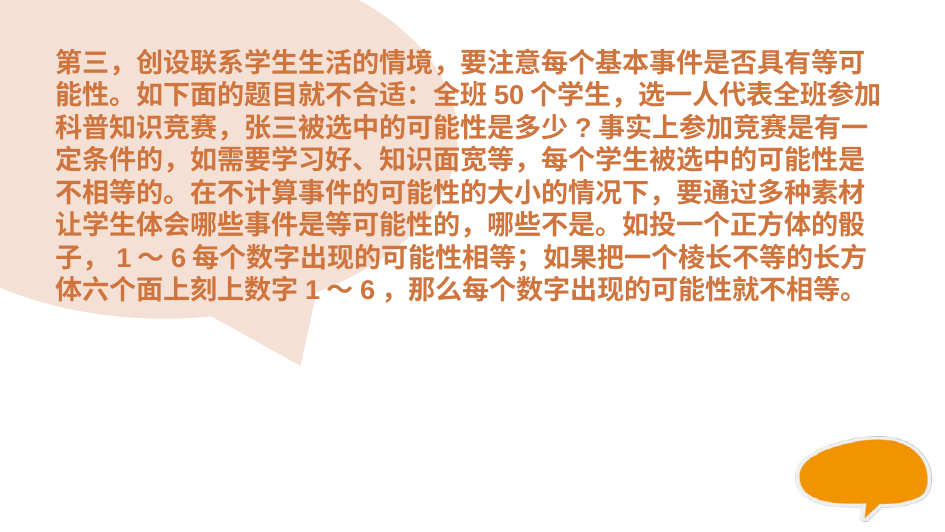

#
第三，创设联系学生生活的情境，要注意每个基本事件是否具有等可能性。如下面的题目就不合适：全班50个学生，选一人代表全班参加科普知识竞赛，张三被选中的可能性是多少?事实上参加竞赛是有一定条件的，如需要学习好、知识面宽等，每个学生被选中的可能性是不相等的。在不计算事件的可能性的大小的情况下，要通过多种素材让学生体会哪些事件是等可能性的，哪些不是。如投一个正方体的骰子，1～6每个数字出现的可能性相等；如果把一个棱长不等的长方体六个面上刻上数字1～6，那么每个数字出现的可能性就不相等。